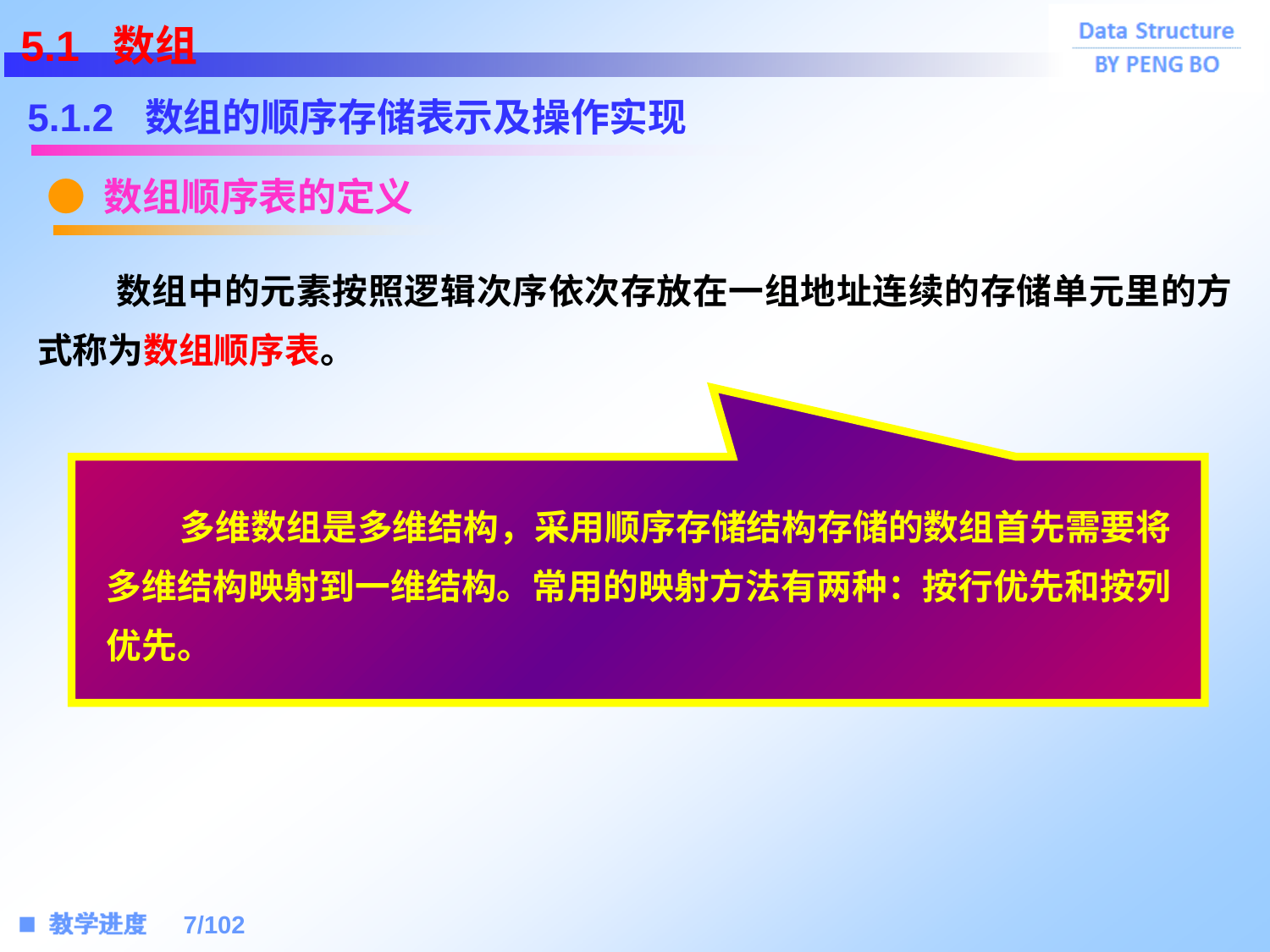

5.1  数组

5.1.2  数组的顺序存储表示及操作实现

● 数组顺序表的定义

        数组中的元素按照逻辑次序依次存放在一组地址连续的存储单元里的方式称为数组顺序表。

        多维数组是多维结构，采用顺序存储结构存储的数组首先需要将多维结构映射到一维结构。常用的映射方法有两种：按行优先和按列优先。